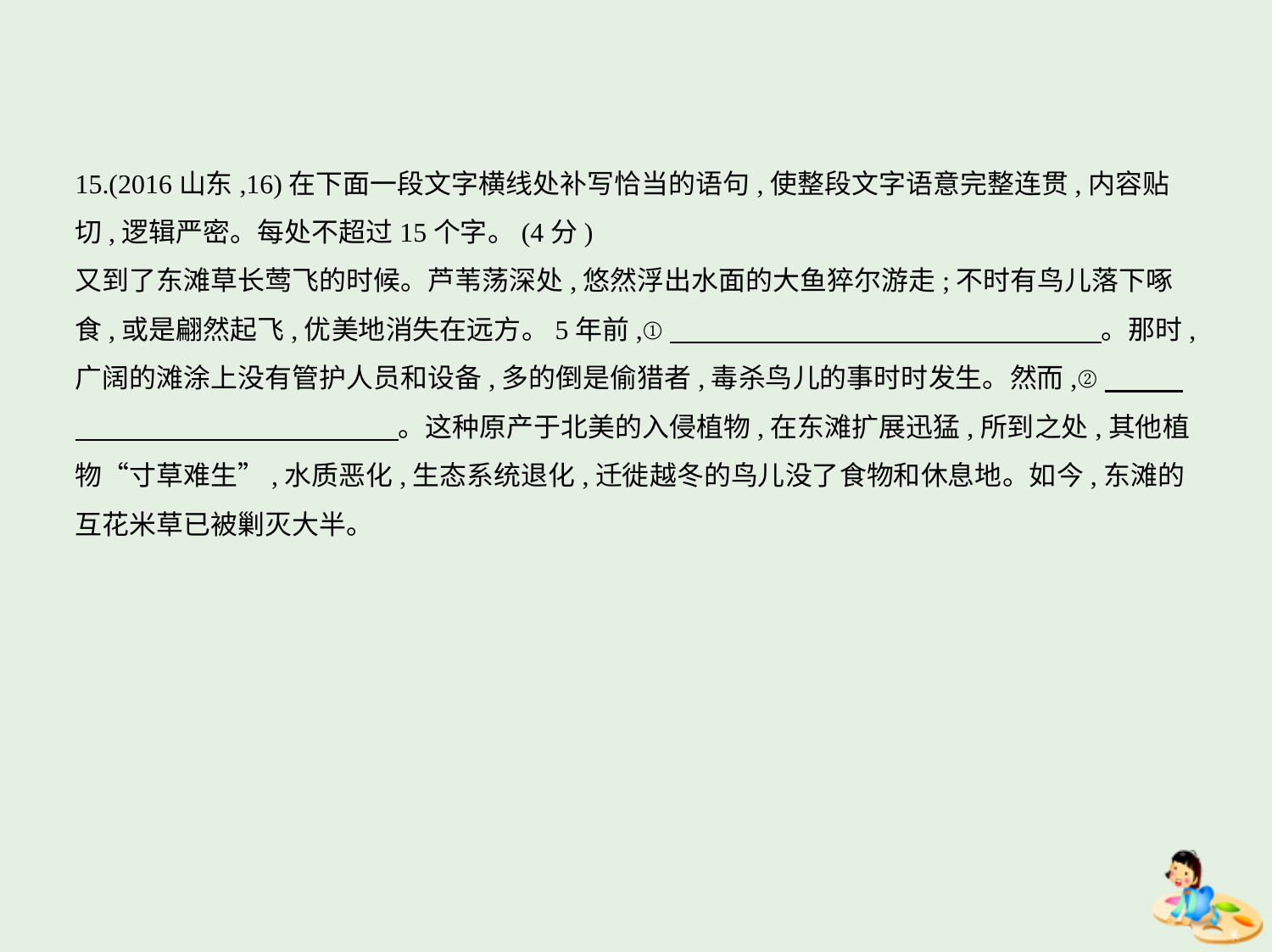

15.(2016山东,16)在下面一段文字横线处补写恰当的语句,使整段文字语意完整连贯,内容贴
切,逻辑严密。每处不超过15个字。(4分)
又到了东滩草长莺飞的时候。芦苇荡深处,悠然浮出水面的大鱼猝尔游走;不时有鸟儿落下啄
食,或是翩然起飞,优美地消失在远方。5年前,①　　　　　　　　　　　　　　　    。那时,
广阔的滩涂上没有管护人员和设备,多的倒是偷猎者,毒杀鸟儿的事时时发生。然而,②　　    
　　　　　　　　　　　    。这种原产于北美的入侵植物,在东滩扩展迅猛,所到之处,其他植
物“寸草难生”,水质恶化,生态系统退化,迁徙越冬的鸟儿没了食物和休息地。如今,东滩的
互花米草已被剿灭大半。